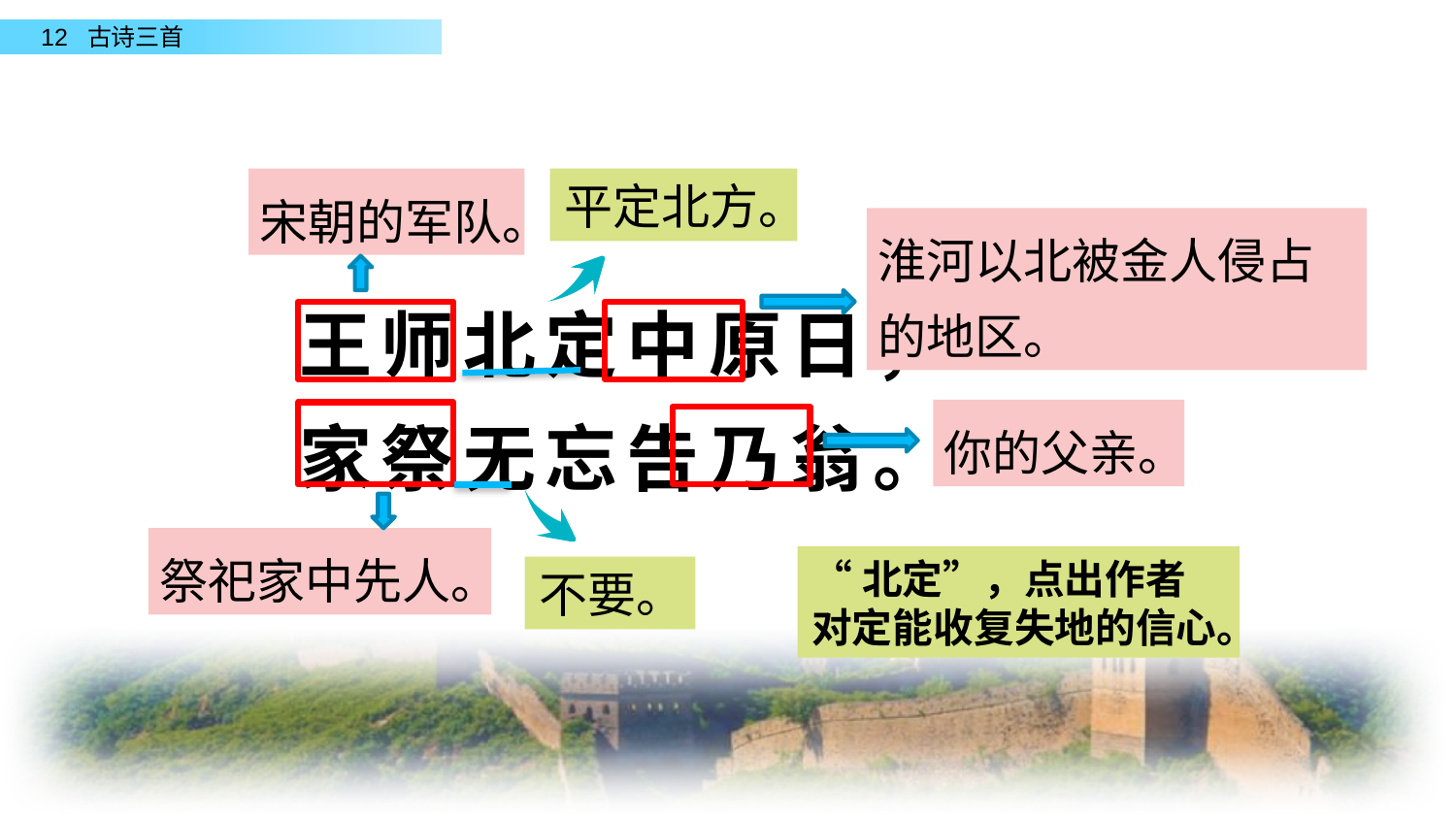

宋朝的军队。
平定北方。
淮河以北被金人侵占的地区。

王师北定中原日，
家祭无忘告乃翁。

你的父亲。

祭祀家中先人。
“北定”，点出作者对定能收复失地的信心。
不要。